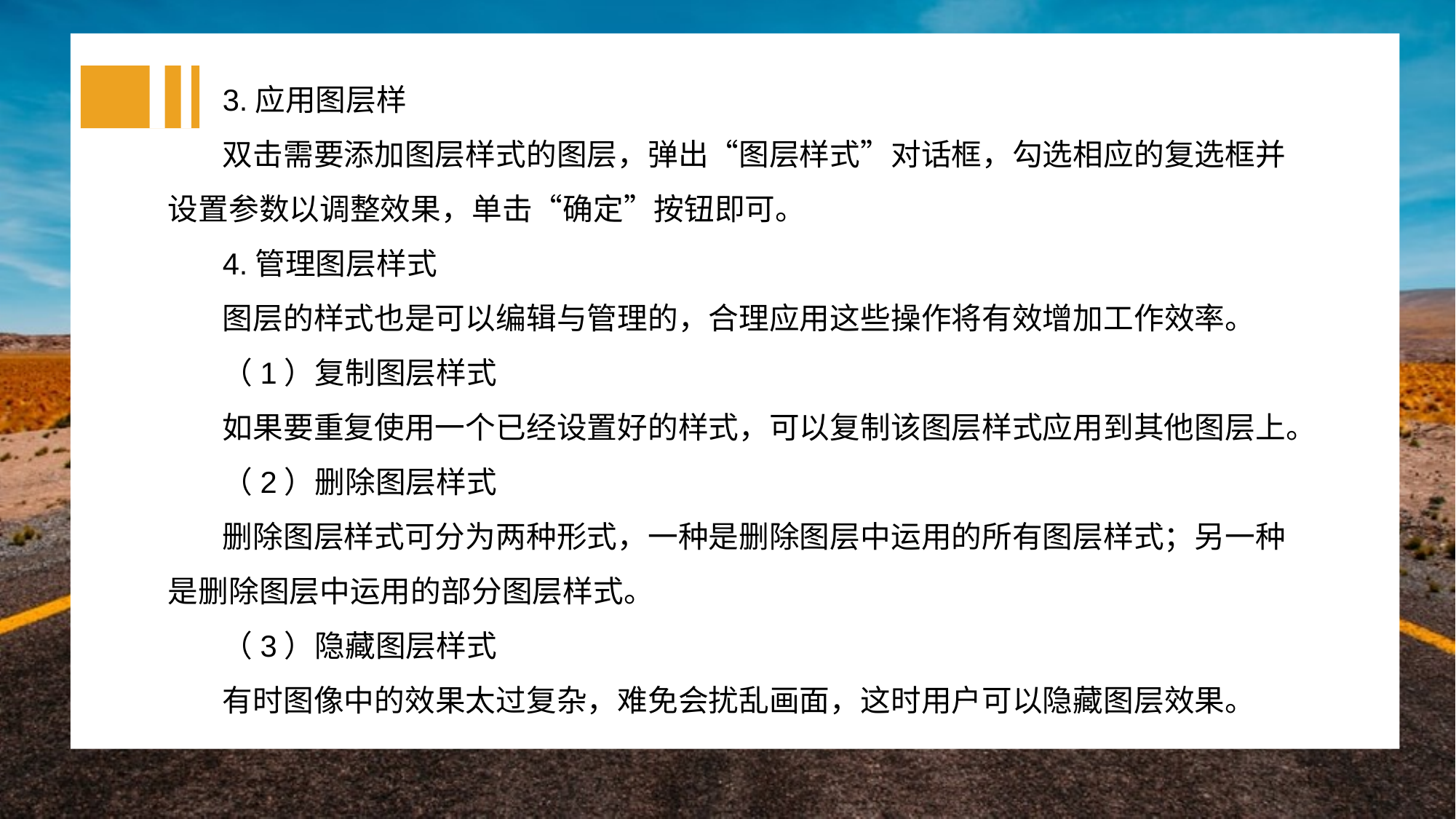

3.应用图层样
双击需要添加图层样式的图层，弹出“图层样式”对话框，勾选相应的复选框并设置参数以调整效果，单击“确定”按钮即可。
4.管理图层样式
图层的样式也是可以编辑与管理的，合理应用这些操作将有效增加工作效率。
（1）复制图层样式
如果要重复使用一个已经设置好的样式，可以复制该图层样式应用到其他图层上。
（2）删除图层样式
删除图层样式可分为两种形式，一种是删除图层中运用的所有图层样式；另一种是删除图层中运用的部分图层样式。
（3）隐藏图层样式
有时图像中的效果太过复杂，难免会扰乱画面，这时用户可以隐藏图层效果。